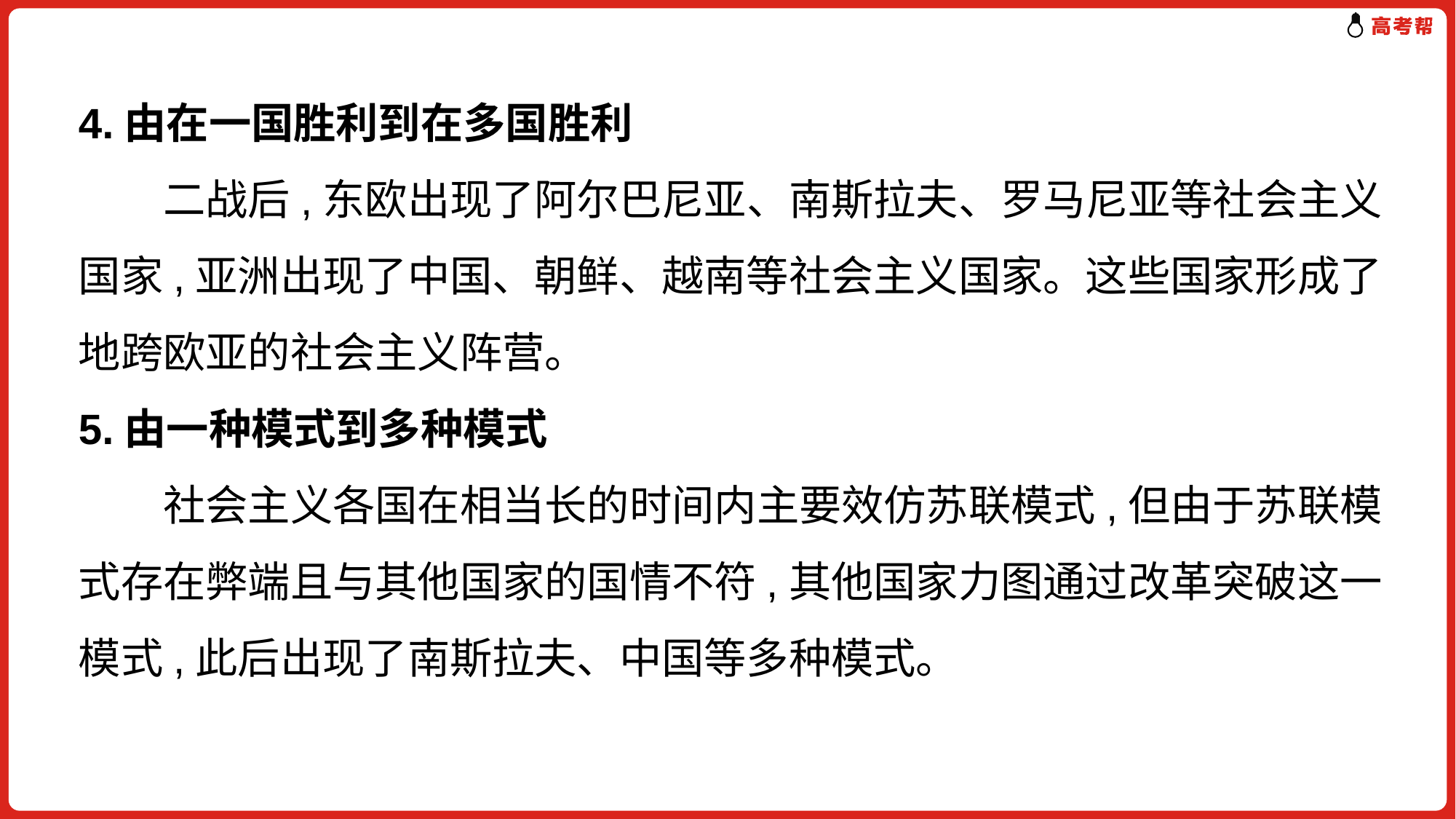

4.由在一国胜利到在多国胜利
　　二战后,东欧出现了阿尔巴尼亚、南斯拉夫、罗马尼亚等社会主义国家,亚洲出现了中国、朝鲜、越南等社会主义国家。这些国家形成了地跨欧亚的社会主义阵营。
5.由一种模式到多种模式
　　社会主义各国在相当长的时间内主要效仿苏联模式,但由于苏联模式存在弊端且与其他国家的国情不符,其他国家力图通过改革突破这一模式,此后出现了南斯拉夫、中国等多种模式。